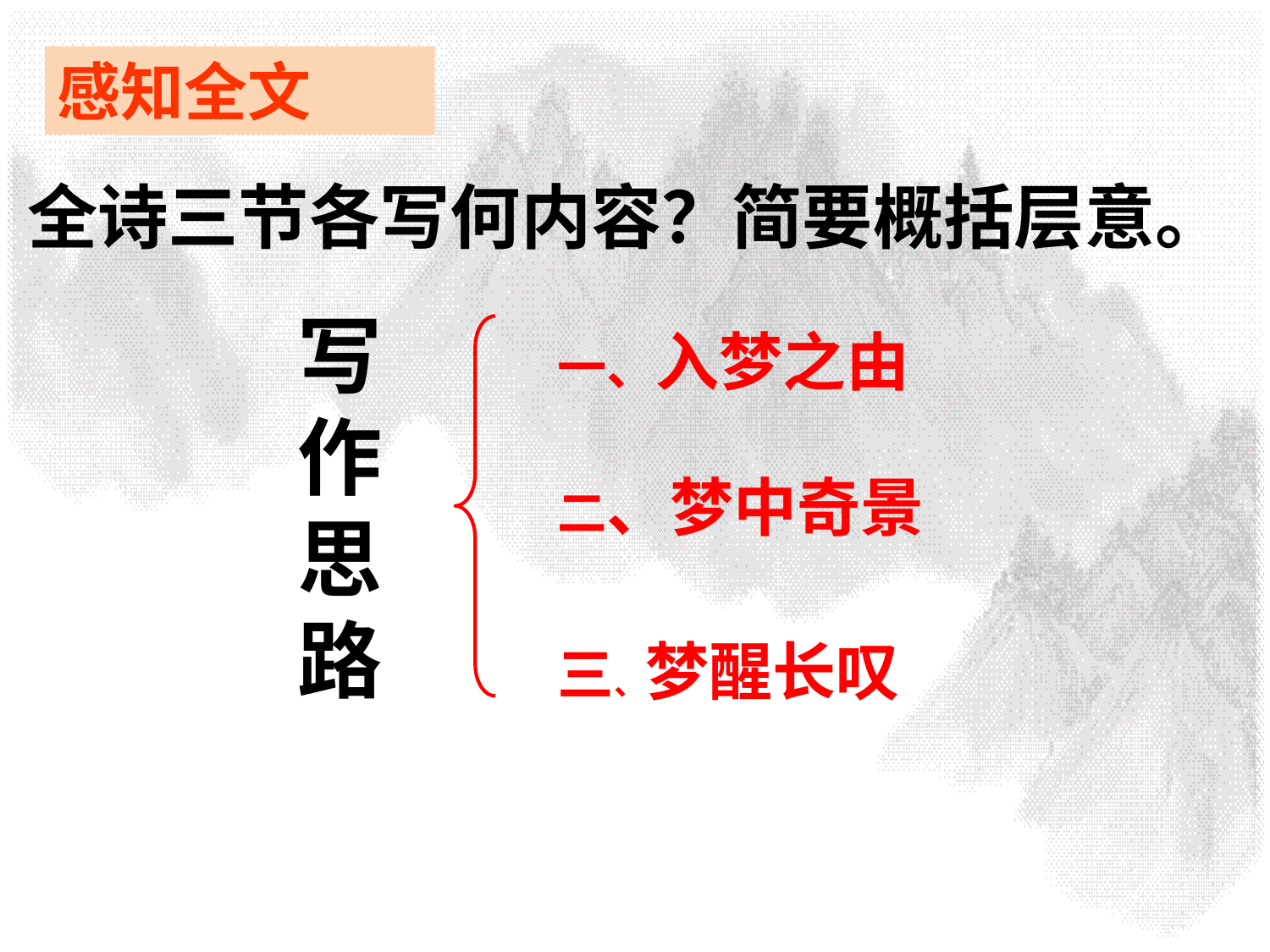

感知全文
全诗三节各写何内容？简要概括层意。
写作思路

一、入梦之由
二、梦中奇景
三、梦醒长叹